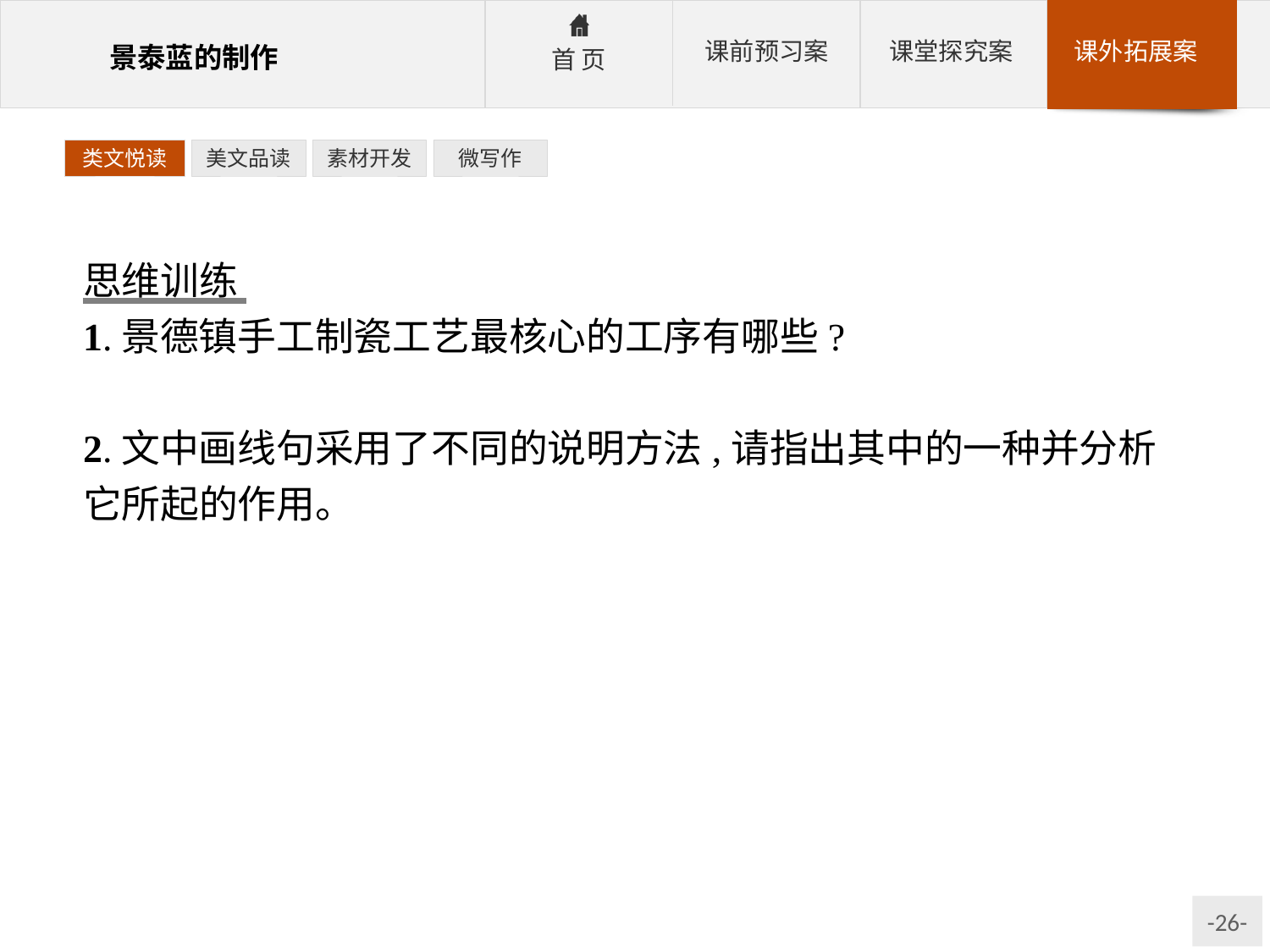

类文悦读
美文品读
素材开发
微写作
思维训练
1.景德镇手工制瓷工艺最核心的工序有哪些?
参考答案:拉坯、利坯、画坯、施釉和烧窑等。
2.文中画线句采用了不同的说明方法,请指出其中的一种并分析它所起的作用。
参考答案:①举例子,以御窑厂为例,具体准确地说明了景德镇手工制瓷工艺行业分工之细、专业化强度之高是其他手工行业所无法比拟的。②分类别,分门别类介绍御窑厂制坯的各种作坊,层次清晰,条理分明。